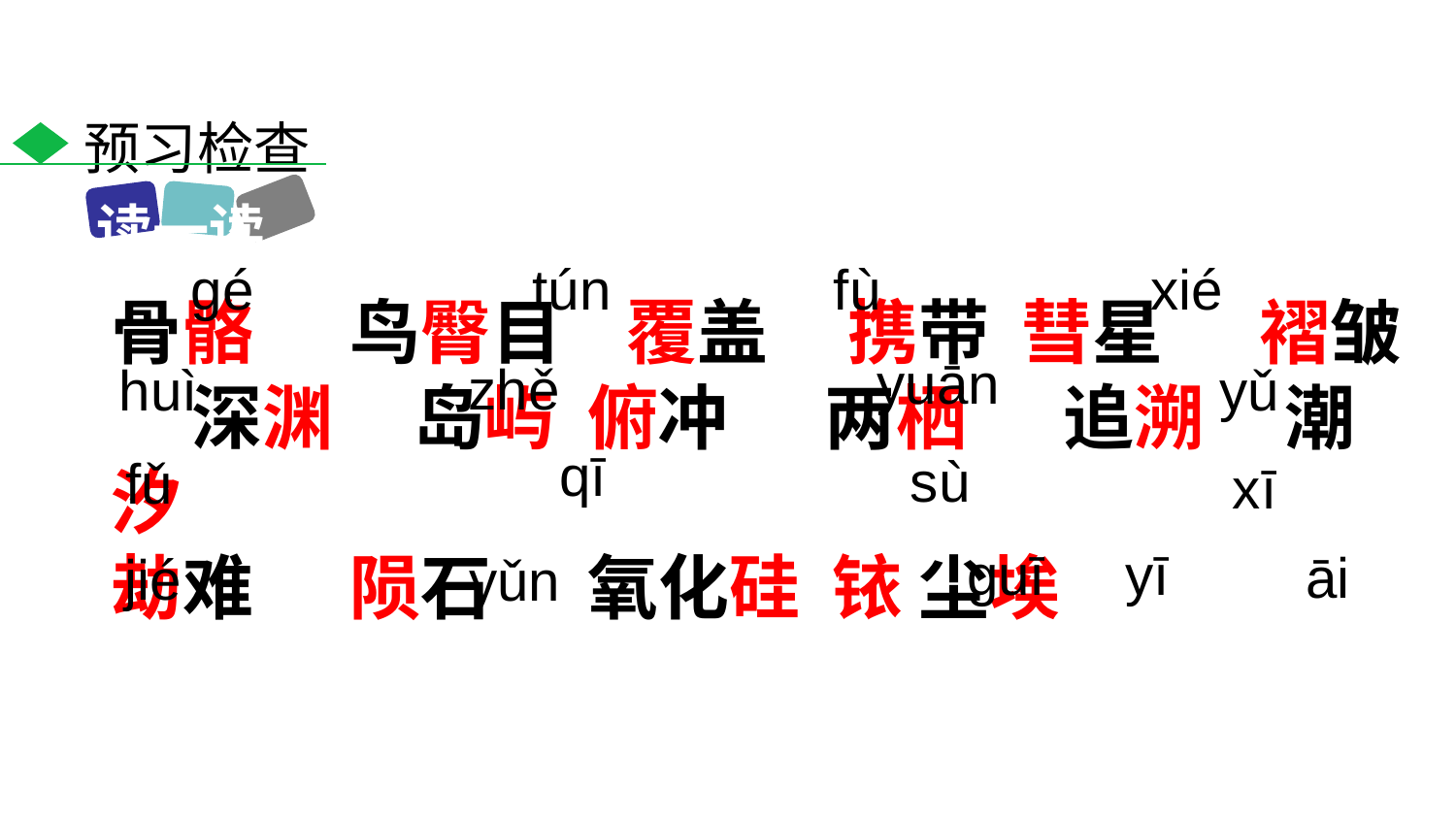

预习检查

读一读

ɡé
tún
fù
xié
骨骼      鸟臀目    覆盖     携带  彗星      褶皱      深渊     岛屿  俯冲      两栖      追溯     潮汐
劫难      陨石      氧化硅  铱 尘埃
yuān
zhě
huì
yǔ
qī
sù
fǔ
xī
yī
ɡuī
āi
jié
yǔn